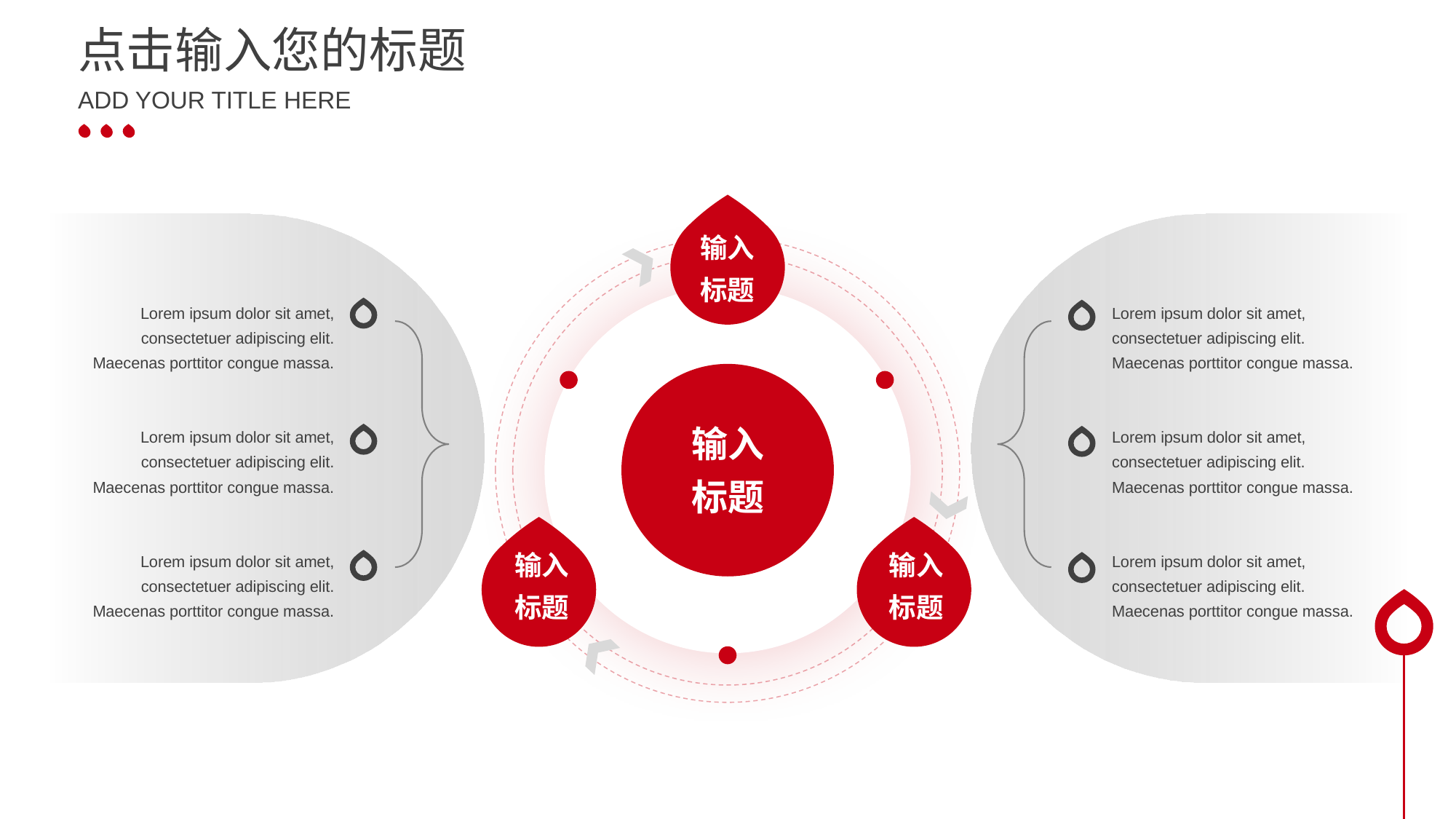

点击输入您的标题
# ADD YOUR TITLE HERE

输入
标题

Lorem ipsum dolor sit amet, consectetuer adipiscing elit. Maecenas porttitor congue massa.
Lorem ipsum dolor sit amet, consectetuer adipiscing elit. Maecenas porttitor congue massa.

输入
标题
Lorem ipsum dolor sit amet, consectetuer adipiscing elit. Maecenas porttitor congue massa.
Lorem ipsum dolor sit amet, consectetuer adipiscing elit. Maecenas porttitor congue massa.

Lorem ipsum dolor sit amet, consectetuer adipiscing elit. Maecenas porttitor congue massa.
Lorem ipsum dolor sit amet, consectetuer adipiscing elit. Maecenas porttitor congue massa.
输入
标题
输入
标题